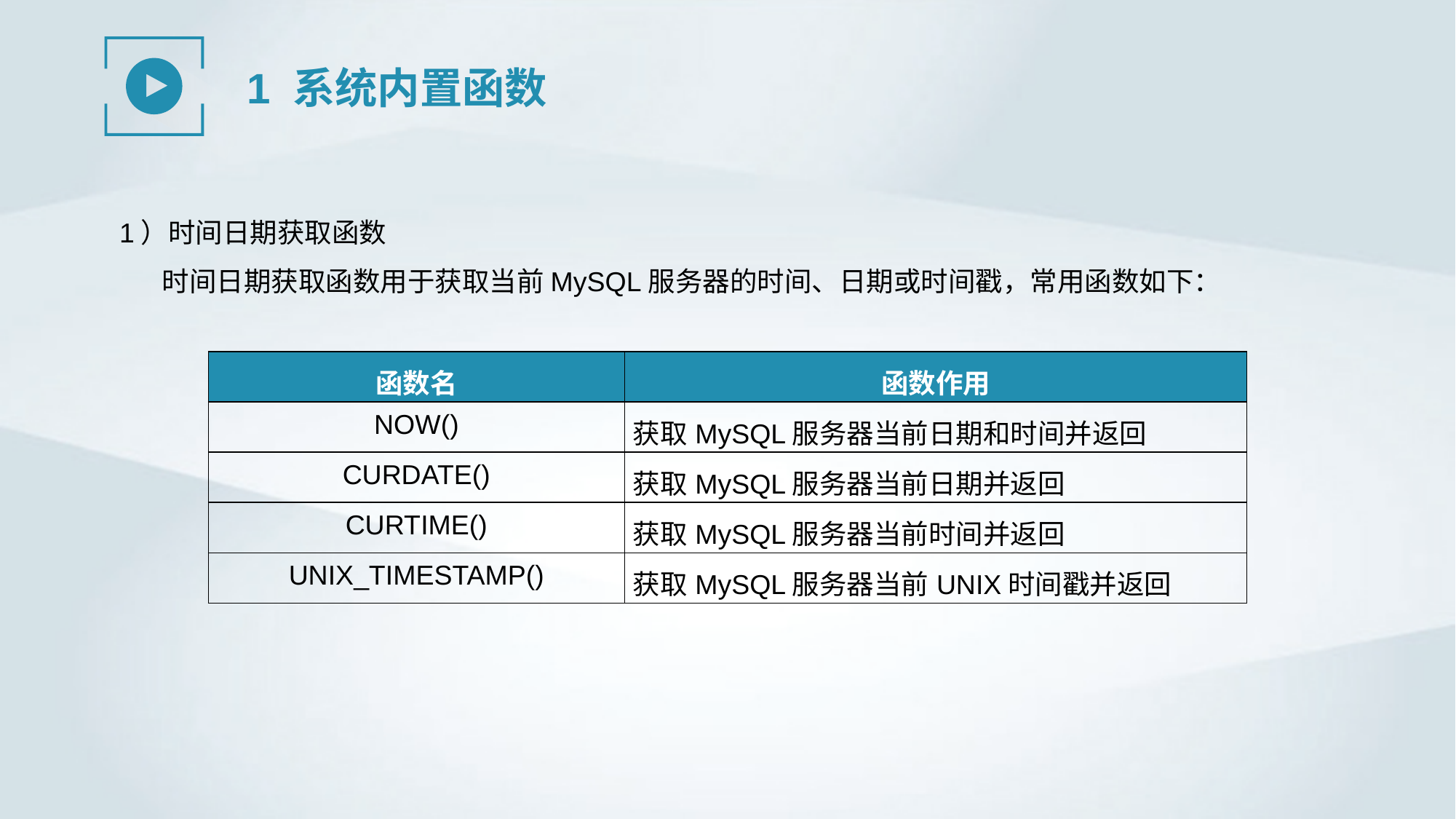

1 系统内置函数
1）时间日期获取函数
时间日期获取函数用于获取当前MySQL服务器的时间、日期或时间戳，常用函数如下：
| 函数名 | 函数作用 |
| --- | --- |
| NOW() | 获取MySQL服务器当前日期和时间并返回 |
| CURDATE() | 获取MySQL服务器当前日期并返回 |
| CURTIME() | 获取MySQL服务器当前时间并返回 |
| UNIX\_TIMESTAMP() | 获取MySQL服务器当前UNIX时间戳并返回 |